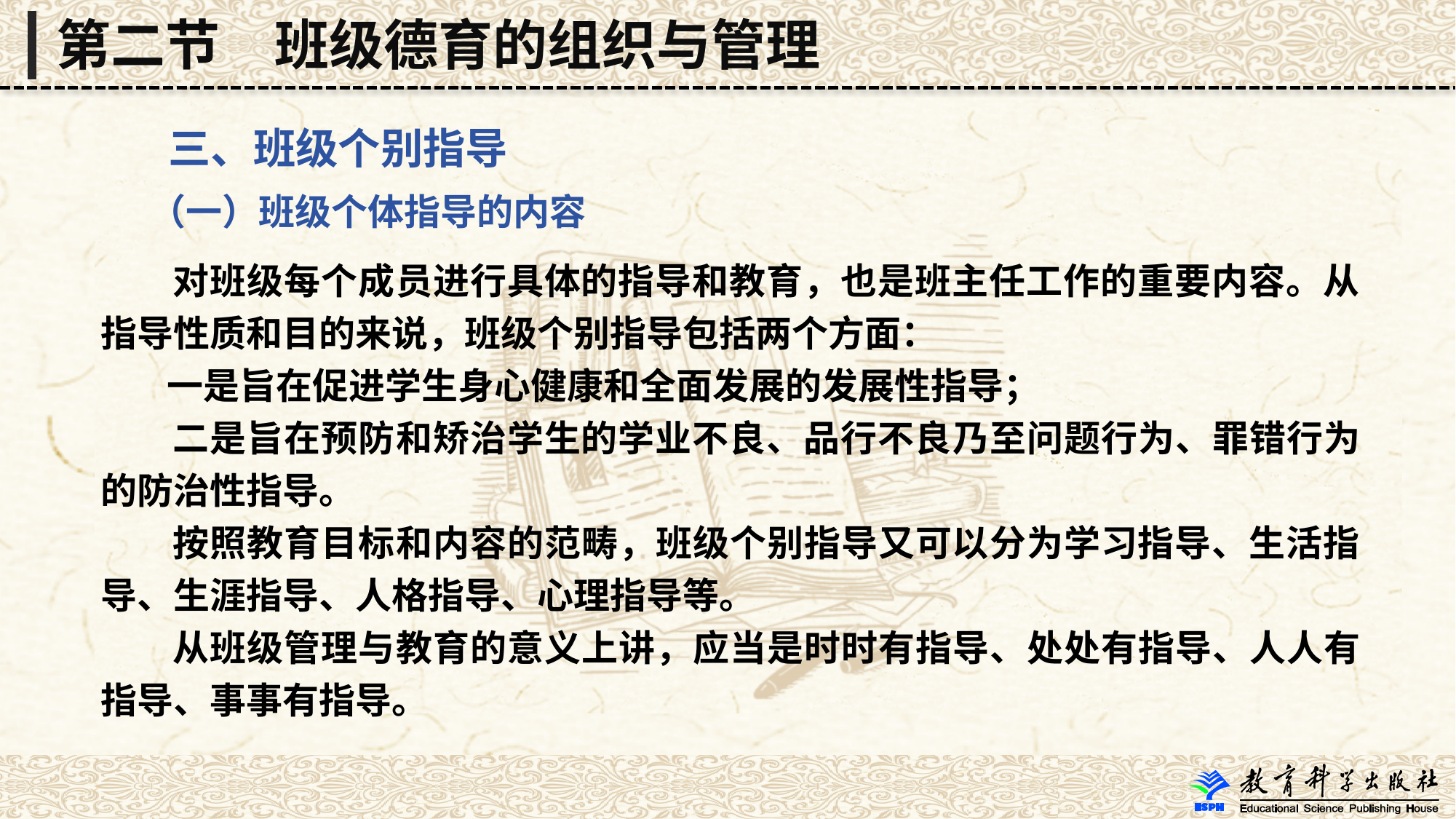

第二节　班级德育的组织与管理
      三、班级个别指导
    （一）班级个体指导的内容

       对班级每个成员进行具体的指导和教育，也是班主任工作的重要内容。从指导性质和目的来说，班级个别指导包括两个方面：
       一是旨在促进学生身心健康和全面发展的发展性指导；
       二是旨在预防和矫治学生的学业不良、品行不良乃至问题行为、罪错行为的防治性指导。
       按照教育目标和内容的范畴，班级个别指导又可以分为学习指导、生活指导、生涯指导、人格指导、心理指导等。
       从班级管理与教育的意义上讲，应当是时时有指导、处处有指导、人人有指导、事事有指导。